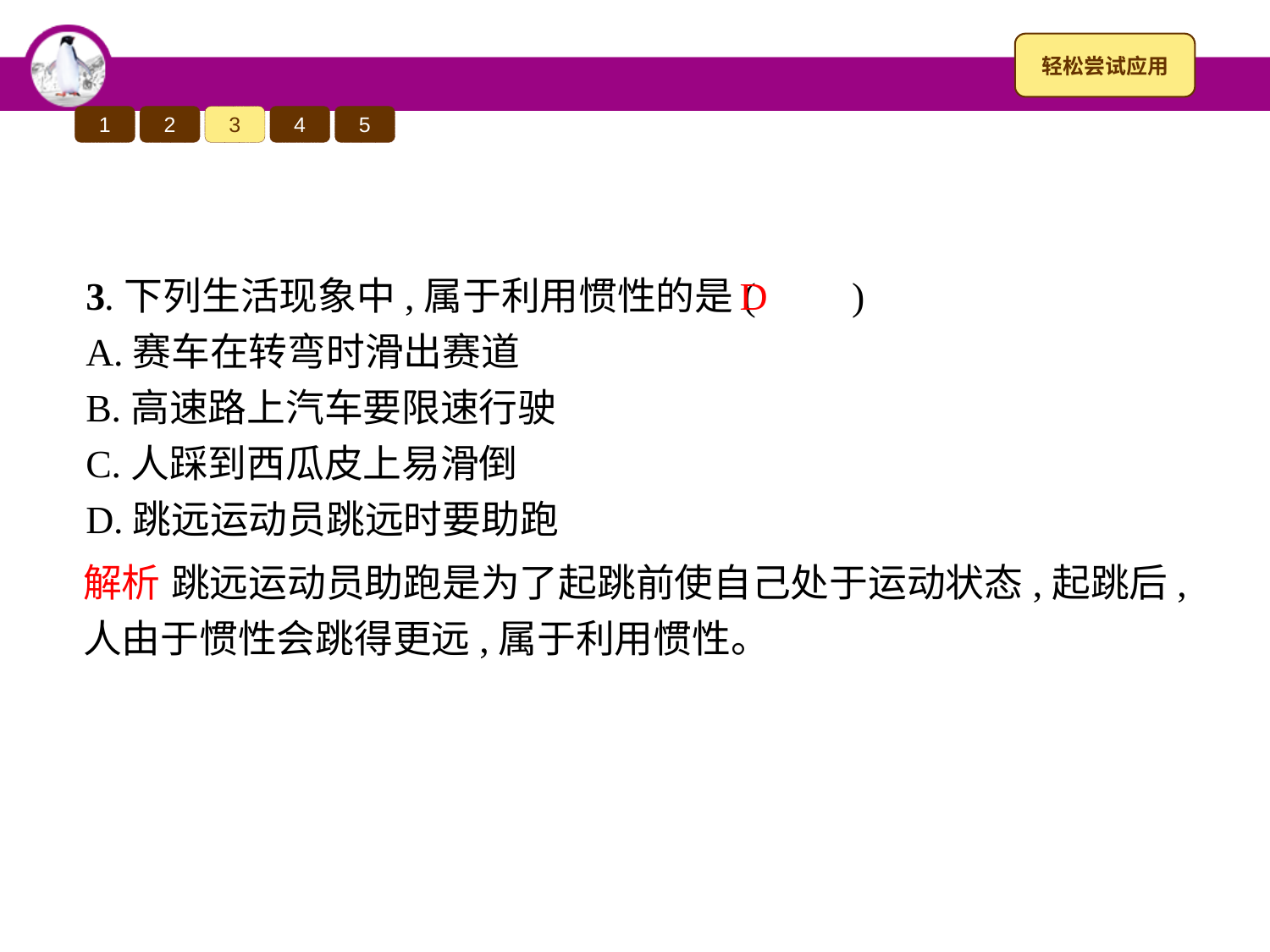

1
2
3
4
5
3.下列生活现象中,属于利用惯性的是(　　)
A.赛车在转弯时滑出赛道
B.高速路上汽车要限速行驶
C.人踩到西瓜皮上易滑倒
D.跳远运动员跳远时要助跑
D
解析 跳远运动员助跑是为了起跳前使自己处于运动状态,起跳后,人由于惯性会跳得更远,属于利用惯性。